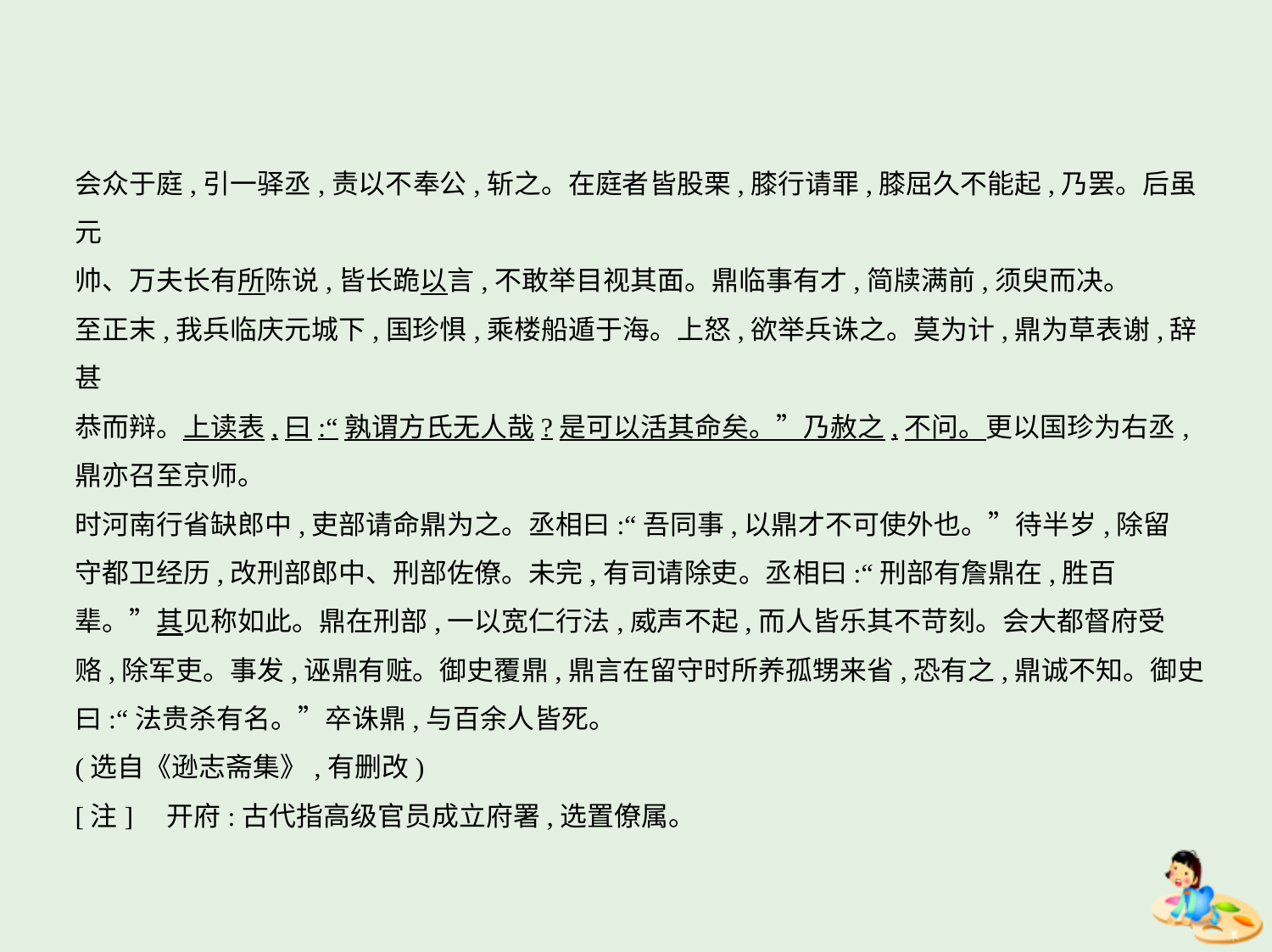

会众于庭,引一驿丞,责以不奉公,斩之。在庭者皆股栗,膝行请罪,膝屈久不能起,乃罢。后虽元
帅、万夫长有所陈说,皆长跪以言,不敢举目视其面。鼎临事有才,简牍满前,须臾而决。
至正末,我兵临庆元城下,国珍惧,乘楼船遁于海。上怒,欲举兵诛之。莫为计,鼎为草表谢,辞甚
恭而辩。上读表,曰:“孰谓方氏无人哉?是可以活其命矣。”乃赦之,不问。更以国珍为右丞,
鼎亦召至京师。
时河南行省缺郎中,吏部请命鼎为之。丞相曰:“吾同事,以鼎才不可使外也。”待半岁,除留
守都卫经历,改刑部郎中、刑部佐僚。未完,有司请除吏。丞相曰:“刑部有詹鼎在,胜百
辈。”其见称如此。鼎在刑部,一以宽仁行法,威声不起,而人皆乐其不苛刻。会大都督府受
赂,除军吏。事发,诬鼎有赃。御史覆鼎,鼎言在留守时所养孤甥来省,恐有之,鼎诚不知。御史
曰:“法贵杀有名。”卒诛鼎,与百余人皆死。
(选自《逊志斋集》,有删改)
[注]    开府:古代指高级官员成立府署,选置僚属。